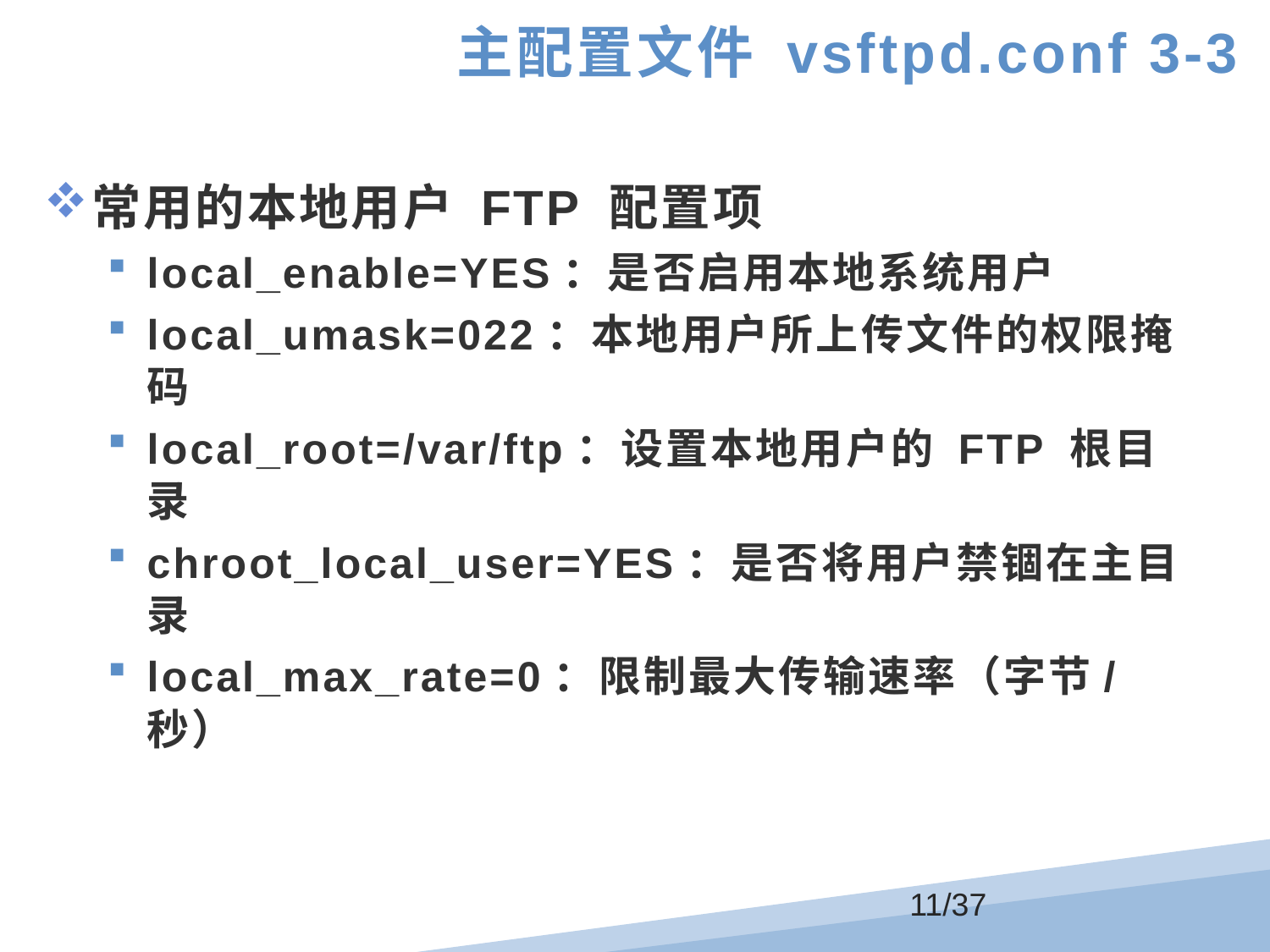

主配置文件 vsftpd.conf 3-3
常用的本地用户 FTP 配置项
local_enable=YES：是否启用本地系统用户
local_umask=022：本地用户所上传文件的权限掩码
local_root=/var/ftp：设置本地用户的 FTP 根目录
chroot_local_user=YES：是否将用户禁锢在主目录
local_max_rate=0：限制最大传输速率（字节/秒）

11/37